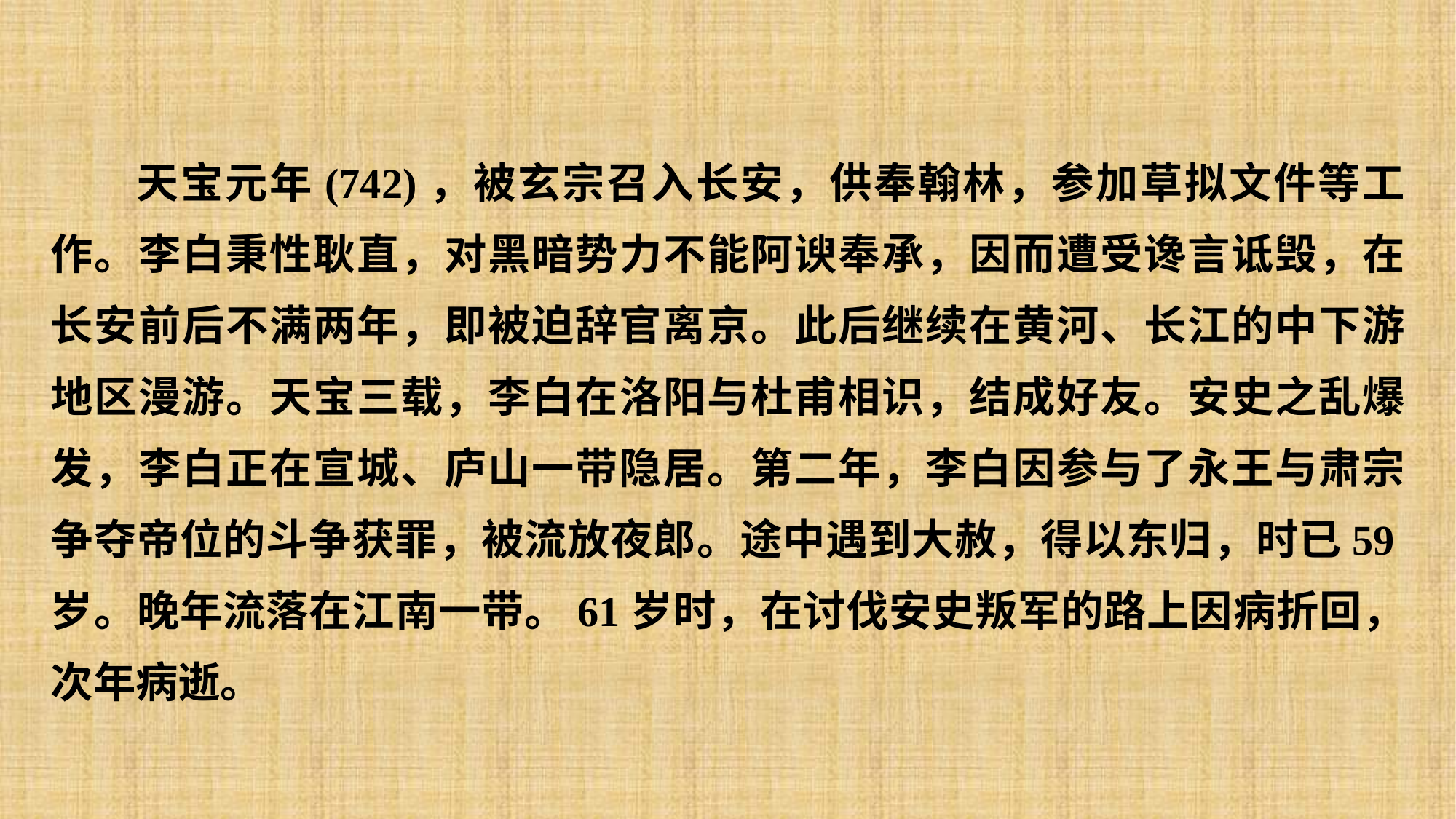

天宝元年(742)，被玄宗召入长安，供奉翰林，参加草拟文件等工作。李白秉性耿直，对黑暗势力不能阿谀奉承，因而遭受谗言诋毁，在长安前后不满两年，即被迫辞官离京。此后继续在黄河、长江的中下游地区漫游。天宝三载，李白在洛阳与杜甫相识，结成好友。安史之乱爆发，李白正在宣城、庐山一带隐居。第二年，李白因参与了永王与肃宗争夺帝位的斗争获罪，被流放夜郎。途中遇到大赦，得以东归，时已59岁。晚年流落在江南一带。61岁时，在讨伐安史叛军的路上因病折回，次年病逝。